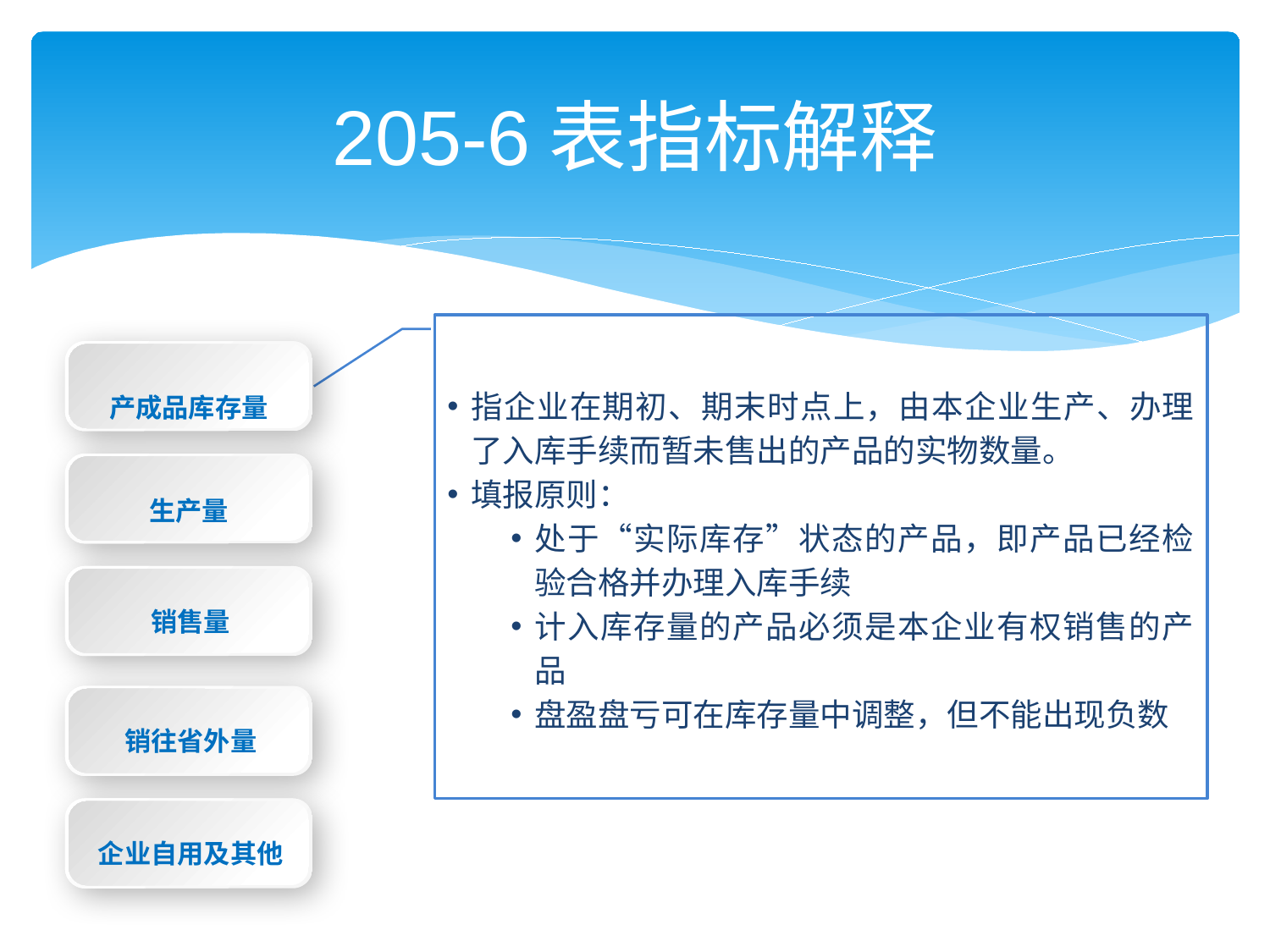

# 205-6表指标解释
指企业在期初、期末时点上，由本企业生产、办理了入库手续而暂未售出的产品的实物数量。
填报原则：
处于“实际库存”状态的产品，即产品已经检验合格并办理入库手续
计入库存量的产品必须是本企业有权销售的产品
盘盈盘亏可在库存量中调整，但不能出现负数

产成品库存量

生产量

销售量

销往省外量

企业自用及其他
6